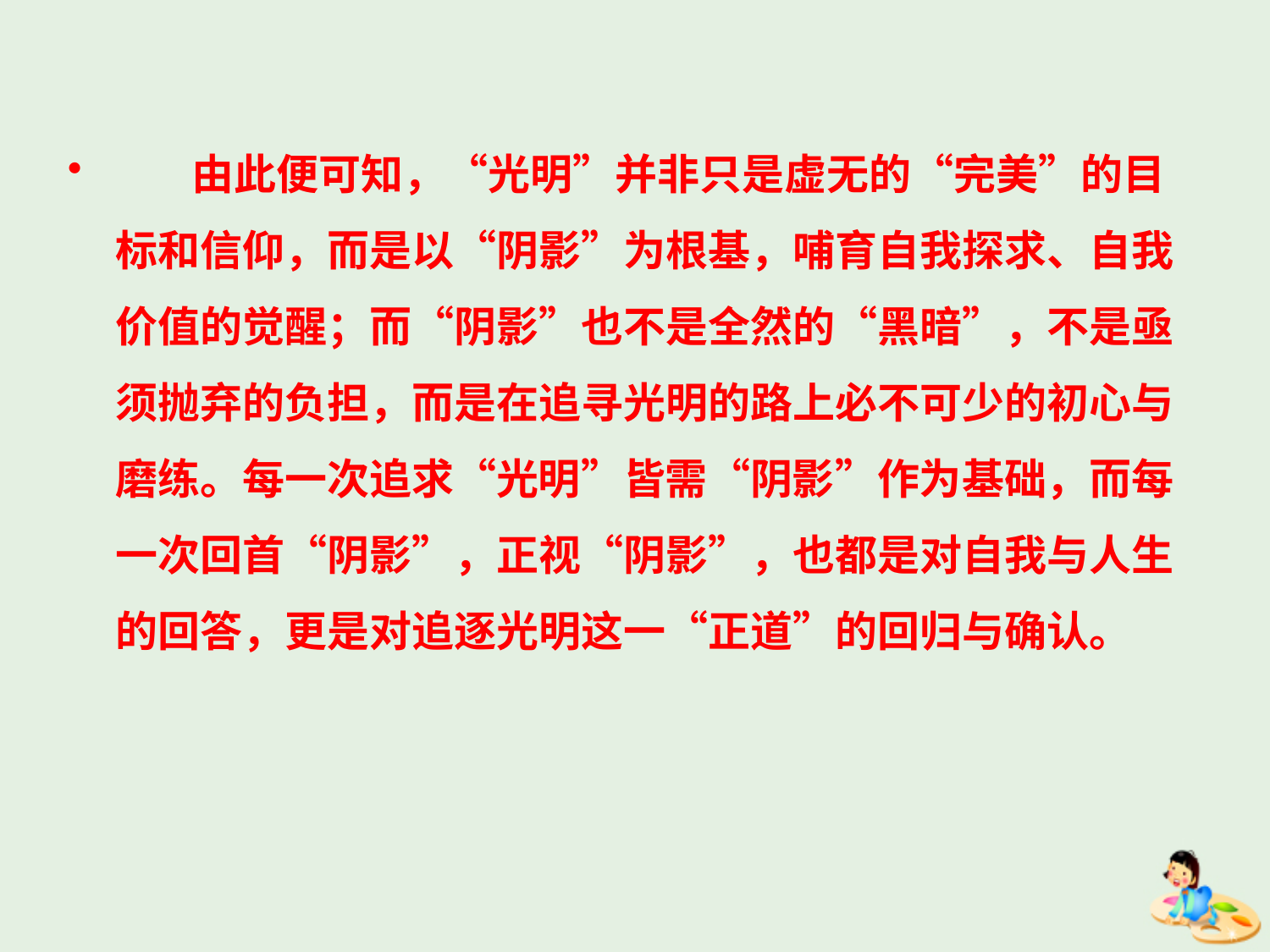

由此便可知，“光明”并非只是虚无的“完美”的目标和信仰，而是以“阴影”为根基，哺育自我探求、自我价值的觉醒；而“阴影”也不是全然的“黑暗”，不是亟须抛弃的负担，而是在追寻光明的路上必不可少的初心与磨练。每一次追求“光明”皆需“阴影”作为基础，而每一次回首“阴影”，正视“阴影”，也都是对自我与人生的回答，更是对追逐光明这一“正道”的回归与确认。